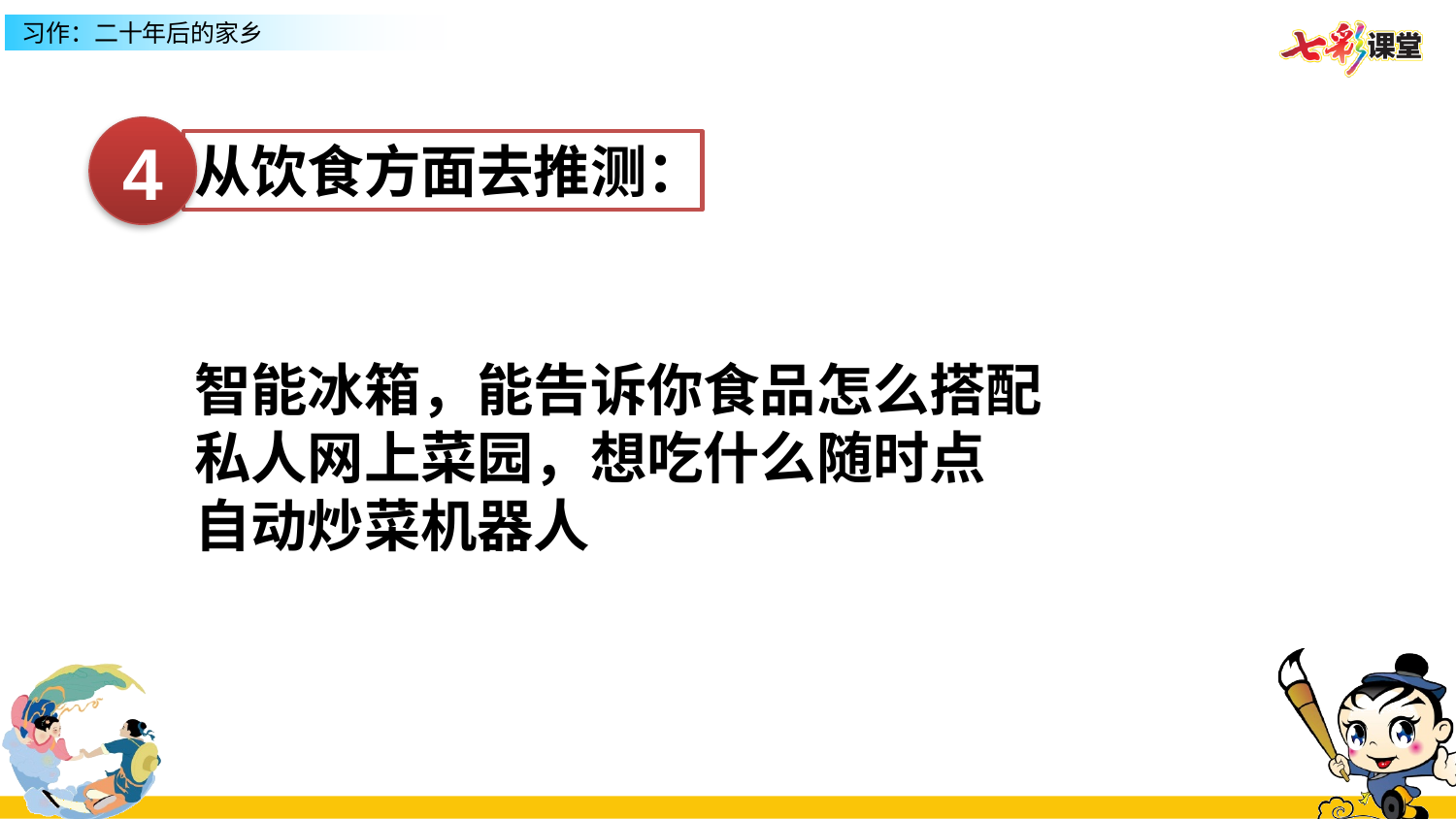

4
从饮食方面去推测：
智能冰箱，能告诉你食品怎么搭配
私人网上菜园，想吃什么随时点
自动炒菜机器人